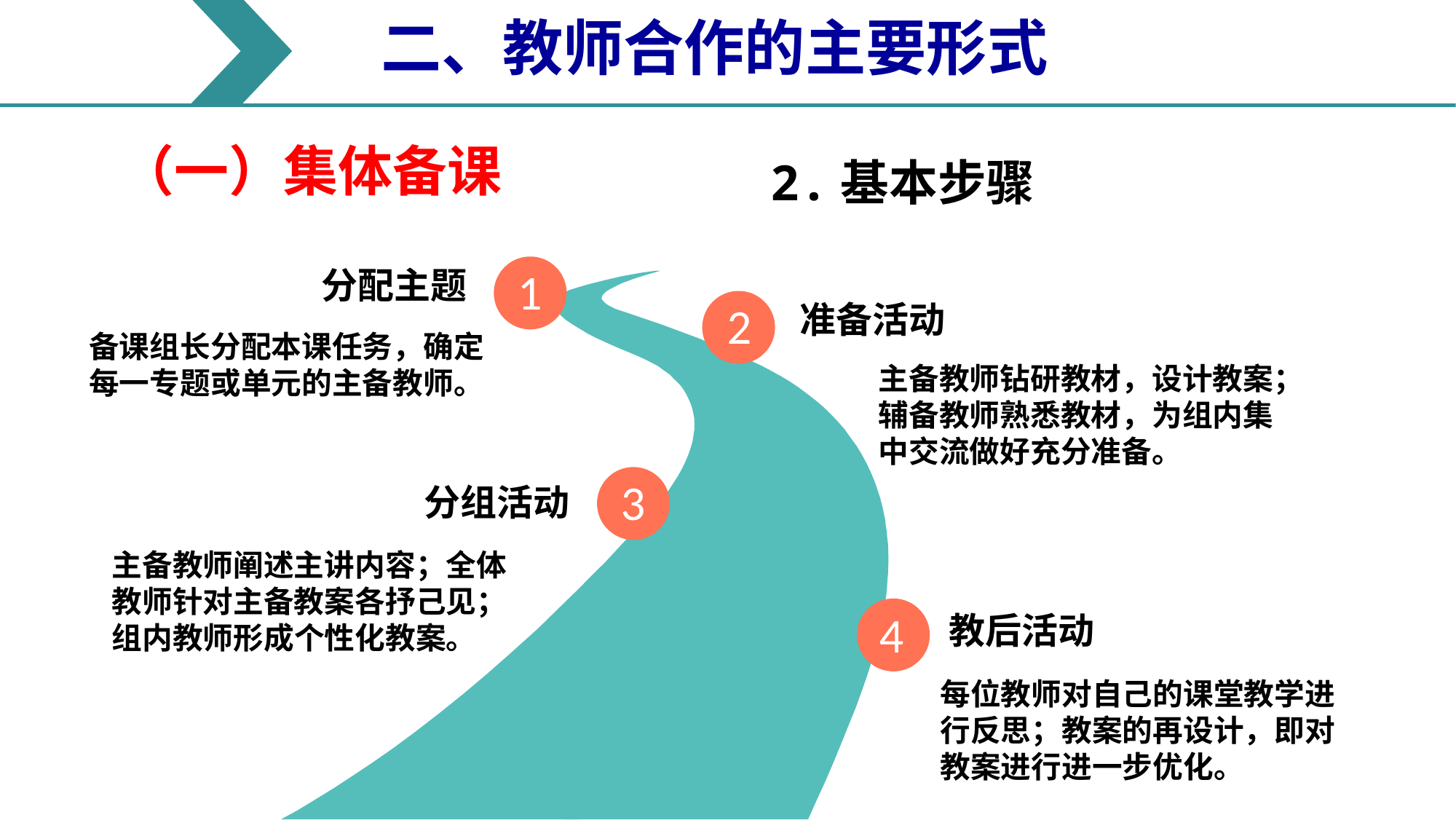

二、教师合作的主要形式
（一）集体备课
2.基本步骤
分配主题

1

准备活动

2
备课组长分配本课任务，确定每一专题或单元的主备教师。
主备教师钻研教材，设计教案；辅备教师熟悉教材，为组内集中交流做好充分准备。

3
分组活动
主备教师阐述主讲内容；全体教师针对主备教案各抒己见；组内教师形成个性化教案。

教后活动
4
每位教师对自己的课堂教学进行反思；教案的再设计，即对教案进行进一步优化。